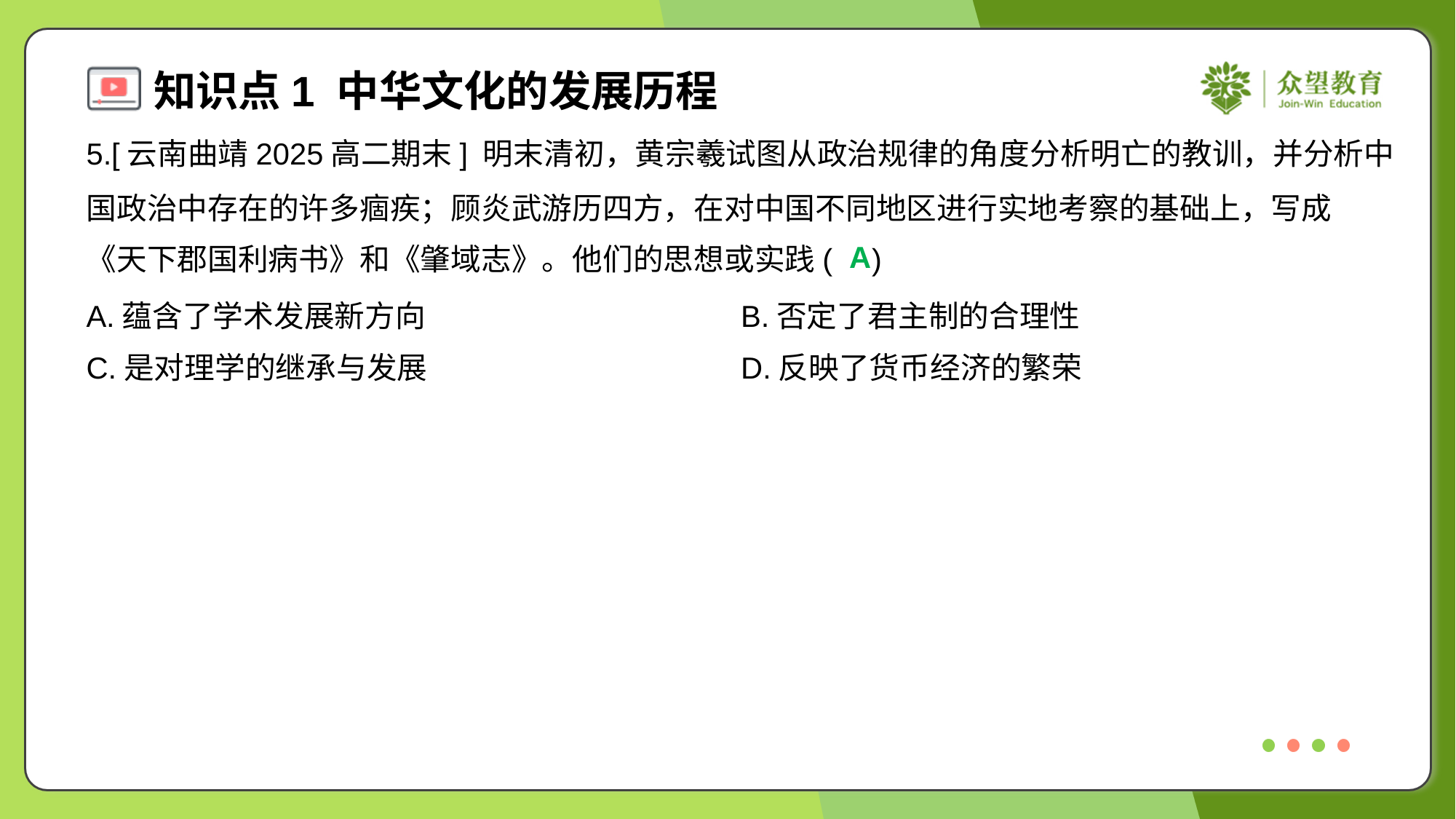

5.[云南曲靖2025高二期末] 明末清初，黄宗羲试图从政治规律的角度分析明亡的教训，并分析中
国政治中存在的许多痼疾；顾炎武游历四方，在对中国不同地区进行实地考察的基础上，写成
《天下郡国利病书》和《肇域志》。他们的思想或实践(     )
A
A.蕴含了学术发展新方向	B.否定了君主制的合理性
C.是对理学的继承与发展	D.反映了货币经济的繁荣